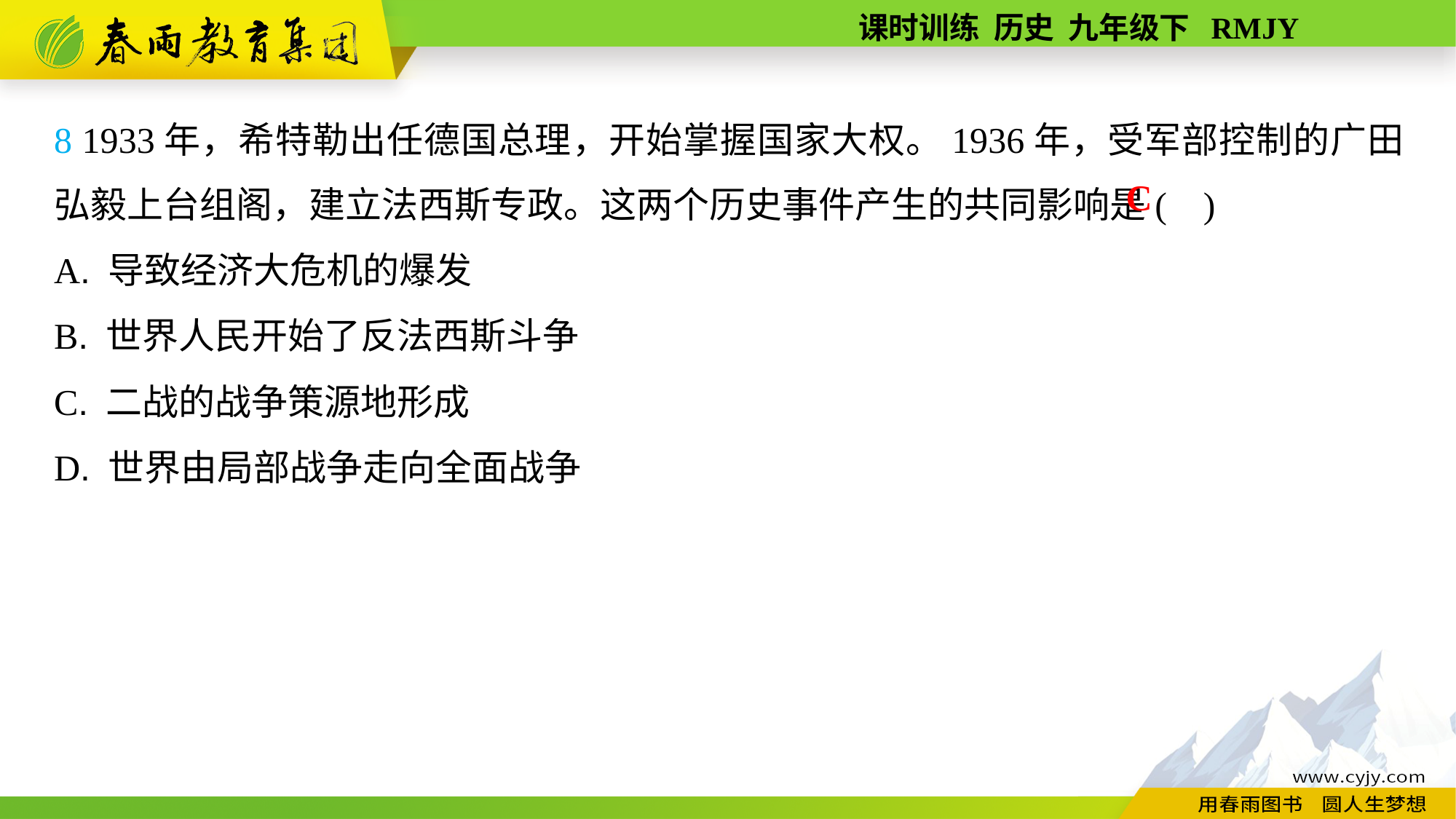

8 1933年，希特勒出任德国总理，开始掌握国家大权。1936年，受军部控制的广田弘毅上台组阁，建立法西斯专政。这两个历史事件产生的共同影响是(    )
A. 导致经济大危机的爆发
B. 世界人民开始了反法西斯斗争
C. 二战的战争策源地形成
D. 世界由局部战争走向全面战争

C